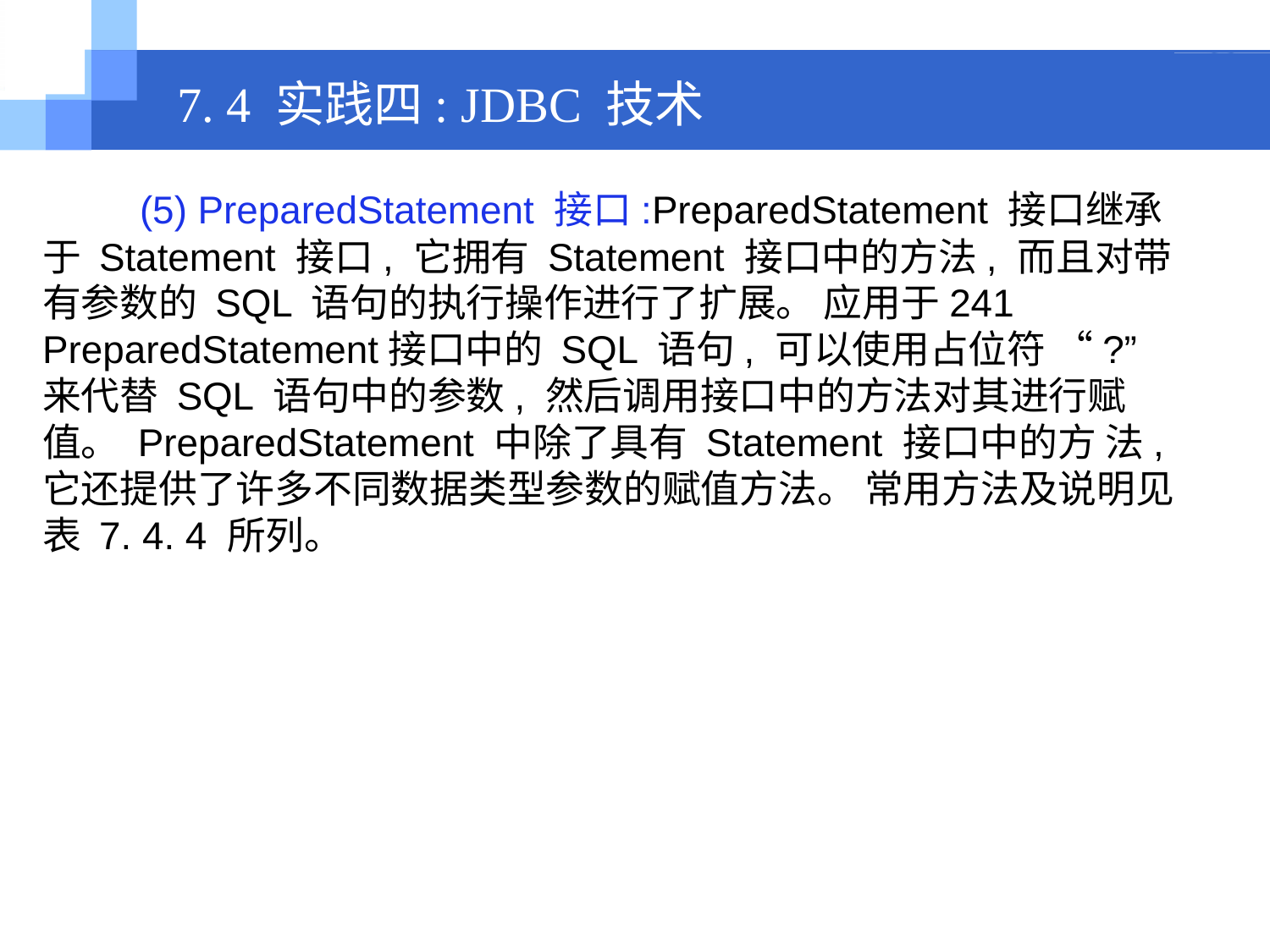

7. 4 实践四: JDBC 技术
         (5) PreparedStatement 接口:PreparedStatement 接口继承于 Statement 接口, 它拥有 Statement 接口中的方法, 而且对带有参数的 SQL 语句的执行操作进行了扩展。 应用于241 PreparedStatement接口中的 SQL 语句, 可以使用占位符 “?” 来代替 SQL 语句中的参数, 然后调用接口中的方法对其进行赋值。 PreparedStatement 中除了具有 Statement 接口中的方 法, 它还提供了许多不同数据类型参数的赋值方法。 常用方法及说明见表 7. 4. 4 所列。